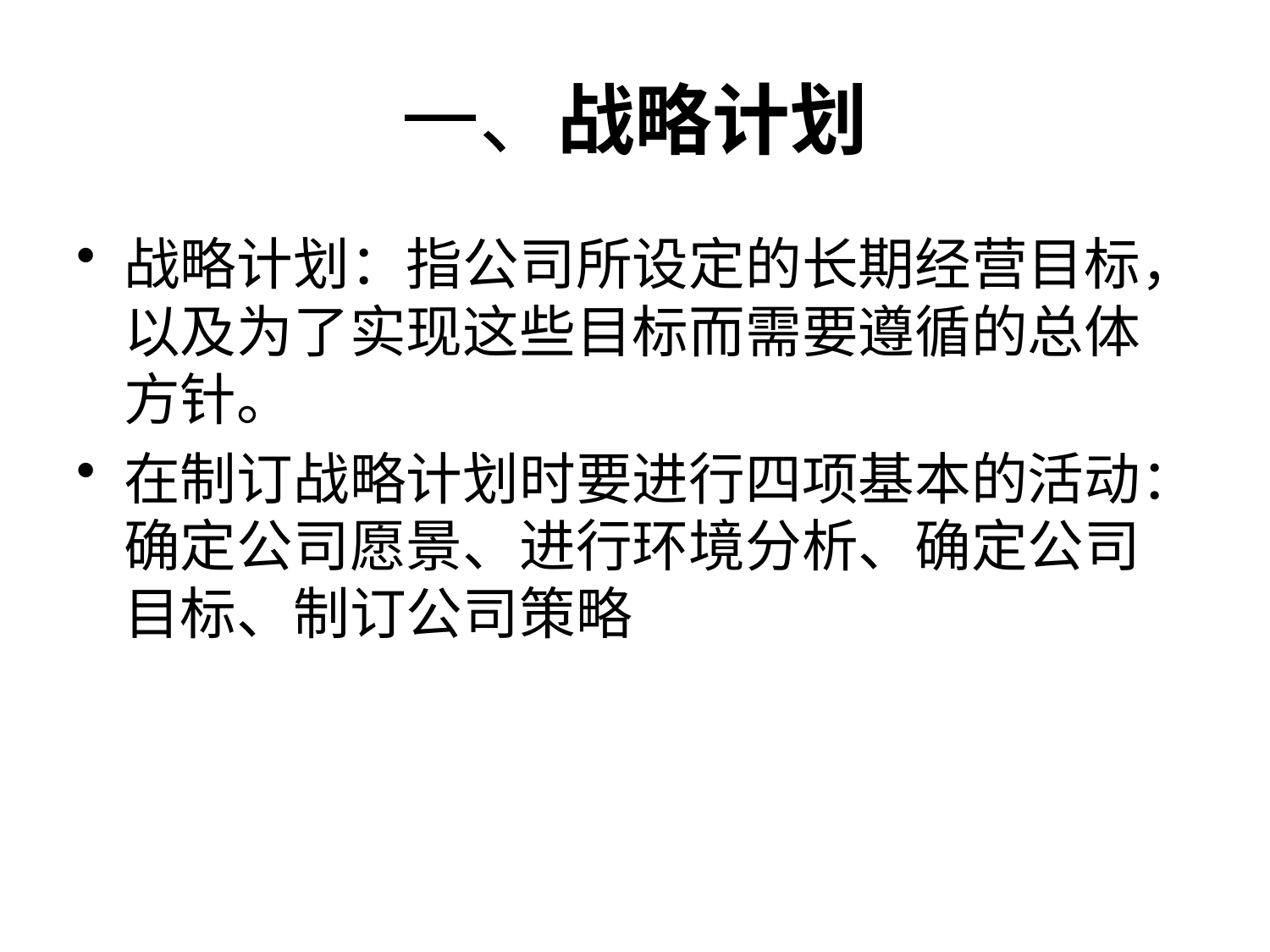

# 一、战略计划
战略计划：指公司所设定的长期经营目标，以及为了实现这些目标而需要遵循的总体方针。
在制订战略计划时要进行四项基本的活动：确定公司愿景、进行环境分析、确定公司目标、制订公司策略